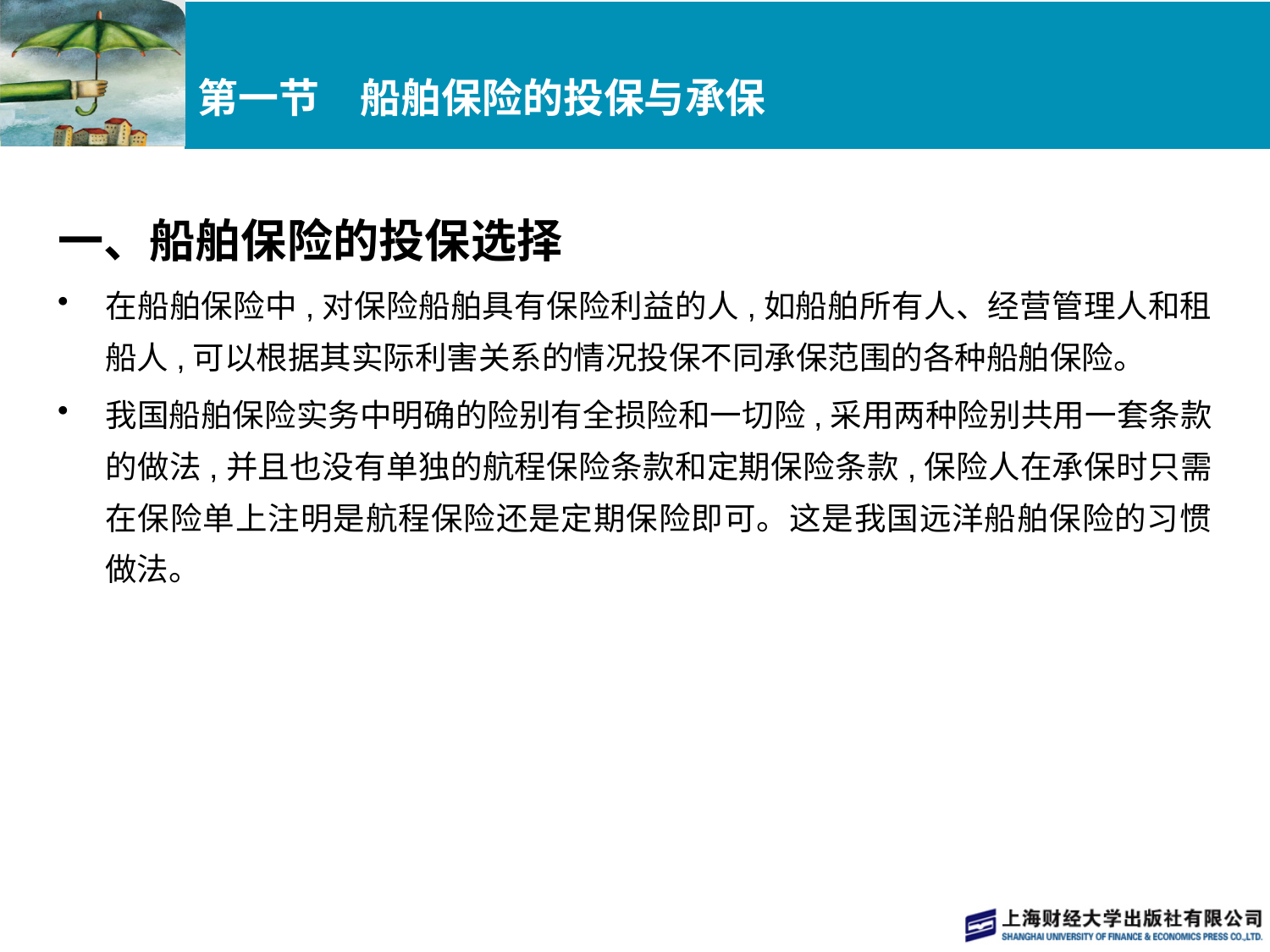

# 第一节　船舶保险的投保与承保
一、船舶保险的投保选择
在船舶保险中,对保险船舶具有保险利益的人,如船舶所有人、经营管理人和租船人,可以根据其实际利害关系的情况投保不同承保范围的各种船舶保险。
我国船舶保险实务中明确的险别有全损险和一切险,采用两种险别共用一套条款的做法,并且也没有单独的航程保险条款和定期保险条款,保险人在承保时只需在保险单上注明是航程保险还是定期保险即可。这是我国远洋船舶保险的习惯做法。